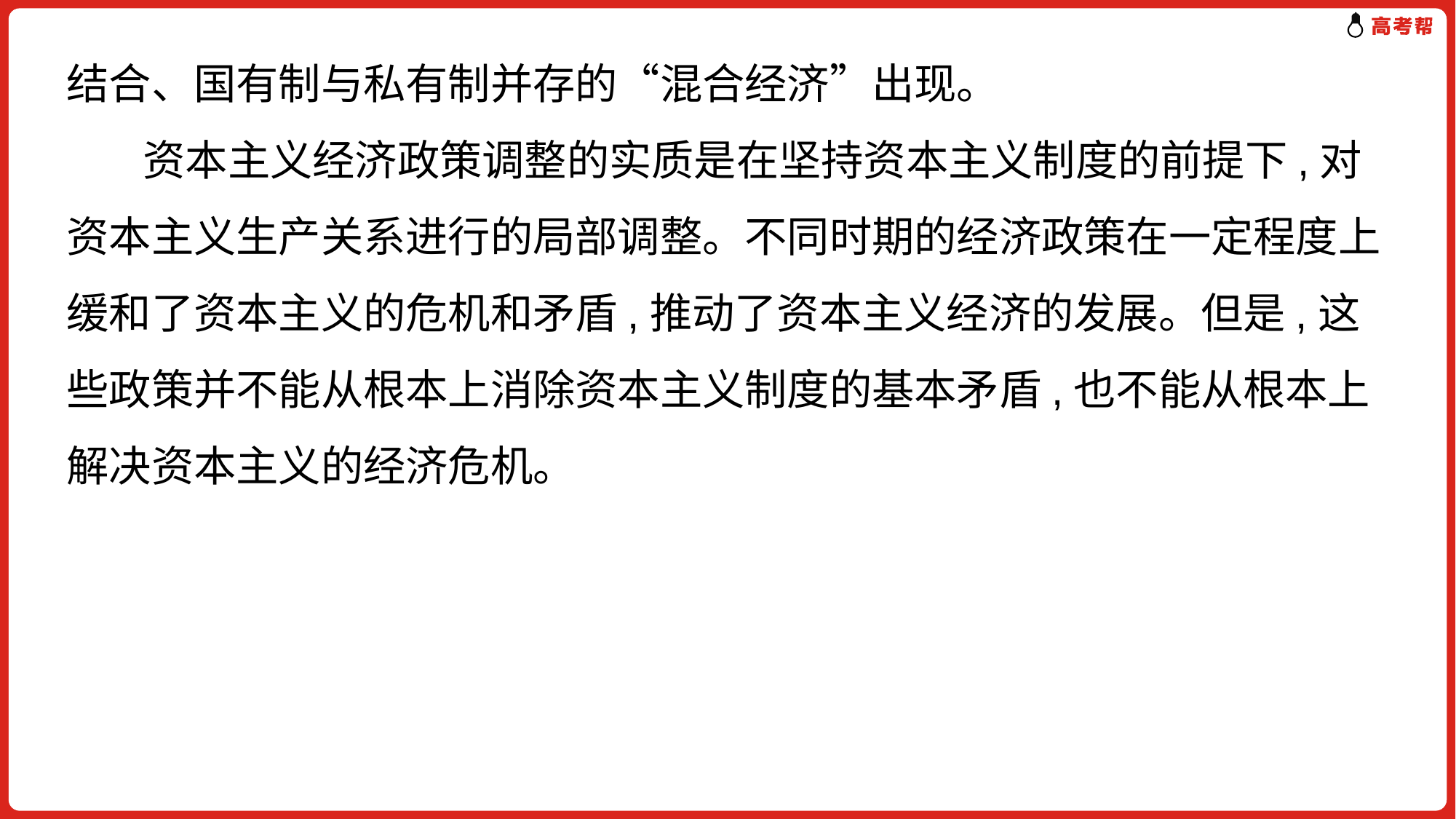

结合、国有制与私有制并存的“混合经济”出现。
       资本主义经济政策调整的实质是在坚持资本主义制度的前提下,对资本主义生产关系进行的局部调整。不同时期的经济政策在一定程度上缓和了资本主义的危机和矛盾,推动了资本主义经济的发展。但是,这些政策并不能从根本上消除资本主义制度的基本矛盾,也不能从根本上解决资本主义的经济危机。